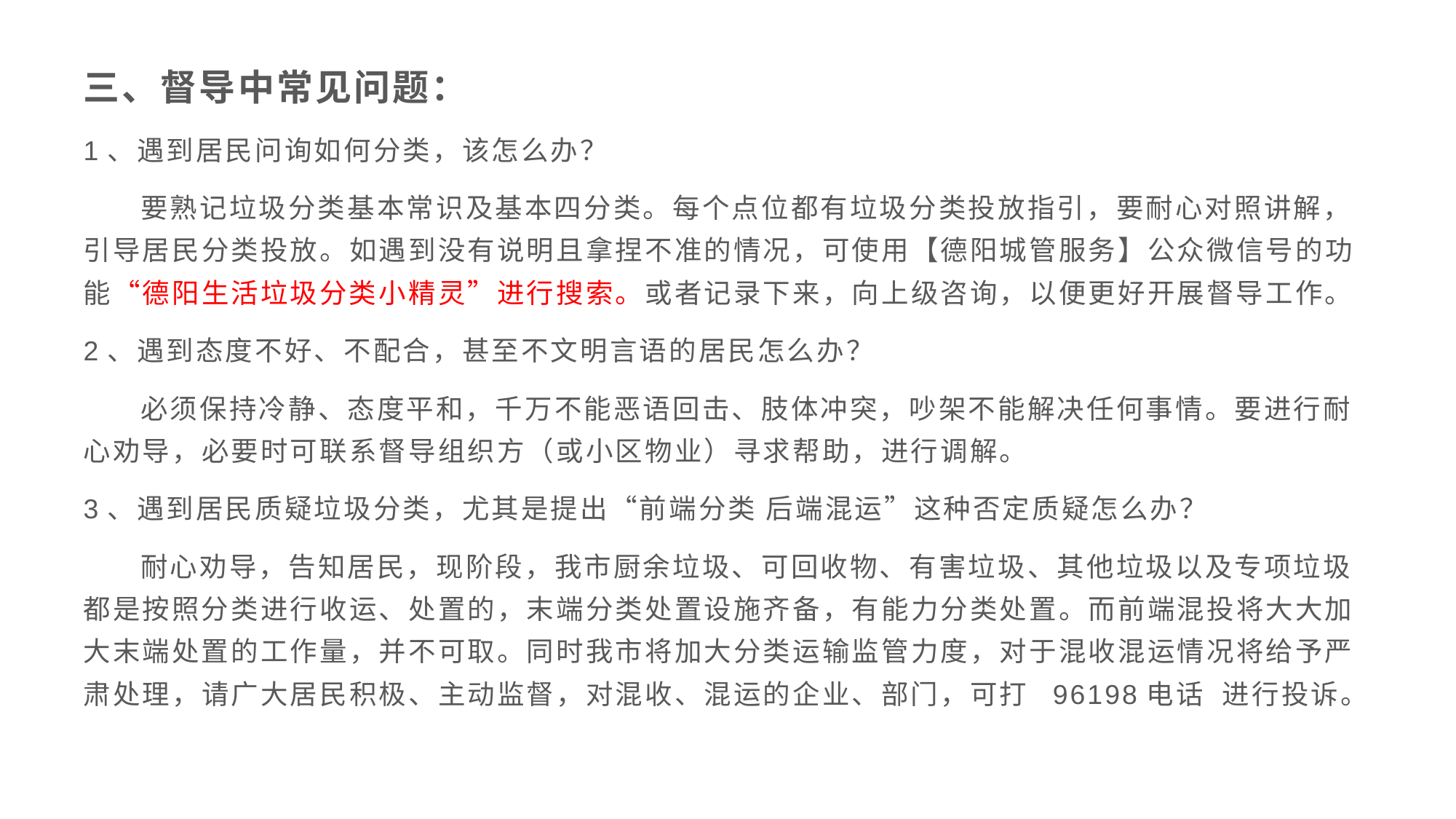

三、督导中常见问题：
1、遇到居民问询如何分类，该怎么办？
      要熟记垃圾分类基本常识及基本四分类。每个点位都有垃圾分类投放指引，要耐心对照讲解，引导居民分类投放。如遇到没有说明且拿捏不准的情况，可使用【德阳城管服务】公众微信号的功能“德阳生活垃圾分类小精灵”进行搜索。或者记录下来，向上级咨询，以便更好开展督导工作。
2、遇到态度不好、不配合，甚至不文明言语的居民怎么办？
      必须保持冷静、态度平和，千万不能恶语回击、肢体冲突，吵架不能解决任何事情。要进行耐心劝导，必要时可联系督导组织方（或小区物业）寻求帮助，进行调解。
3、遇到居民质疑垃圾分类，尤其是提出“前端分类 后端混运”这种否定质疑怎么办？
      耐心劝导，告知居民，现阶段，我市厨余垃圾、可回收物、有害垃圾、其他垃圾以及专项垃圾都是按照分类进行收运、处置的，末端分类处置设施齐备，有能力分类处置。而前端混投将大大加大末端处置的工作量，并不可取。同时我市将加大分类运输监管力度，对于混收混运情况将给予严肃处理，请广大居民积极、主动监督，对混收、混运的企业、部门，可打  96198电话  进行投诉。